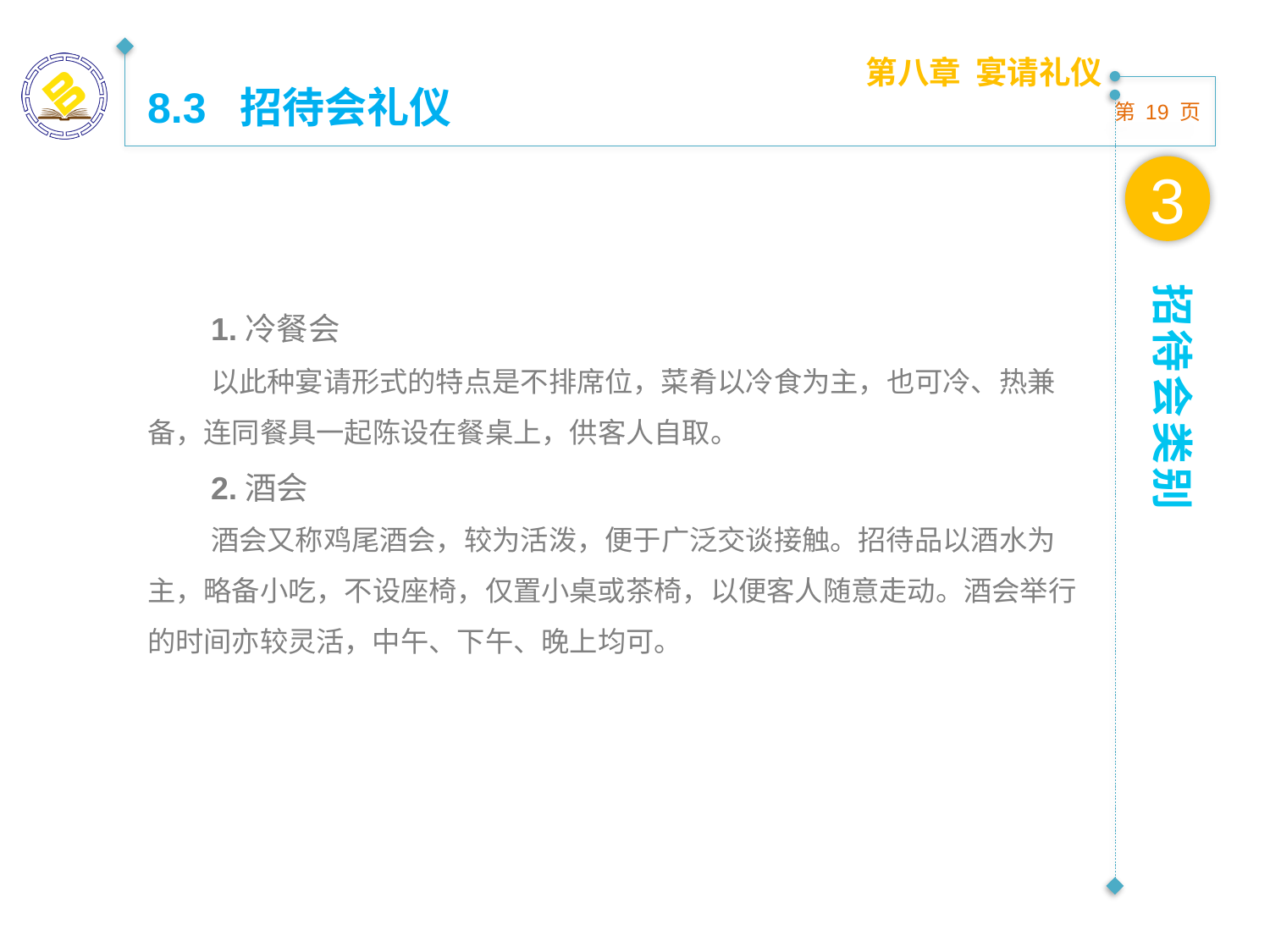

第八章  宴请礼仪
8.3  招待会礼仪
3
招待会类别
1.冷餐会
以此种宴请形式的特点是不排席位，菜肴以冷食为主，也可冷、热兼备，连同餐具一起陈设在餐桌上，供客人自取。
2.酒会
酒会又称鸡尾酒会，较为活泼，便于广泛交谈接触。招待品以酒水为主，略备小吃，不设座椅，仅置小桌或茶椅，以便客人随意走动。酒会举行的时间亦较灵活，中午、下午、晚上均可。